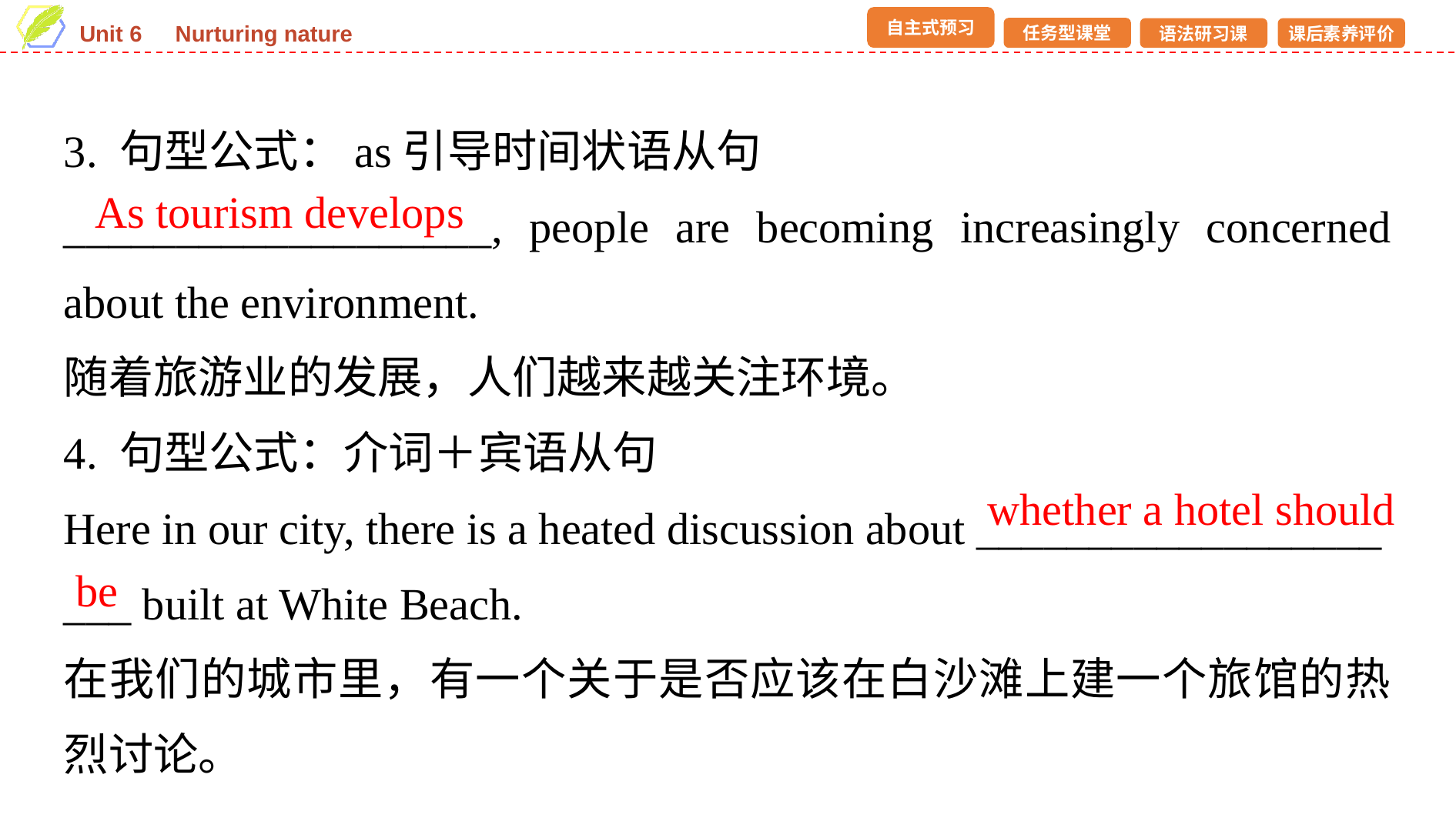

3. 句型公式：as引导时间状语从句
___________________, people are becoming increasingly concerned about the environment.
随着旅游业的发展，人们越来越关注环境。
4. 句型公式：介词＋宾语从句
Here in our city, there is a heated discussion about __________________
___ built at White Beach.
在我们的城市里，有一个关于是否应该在白沙滩上建一个旅馆的热烈讨论。
As tourism develops
whether a hotel should
be